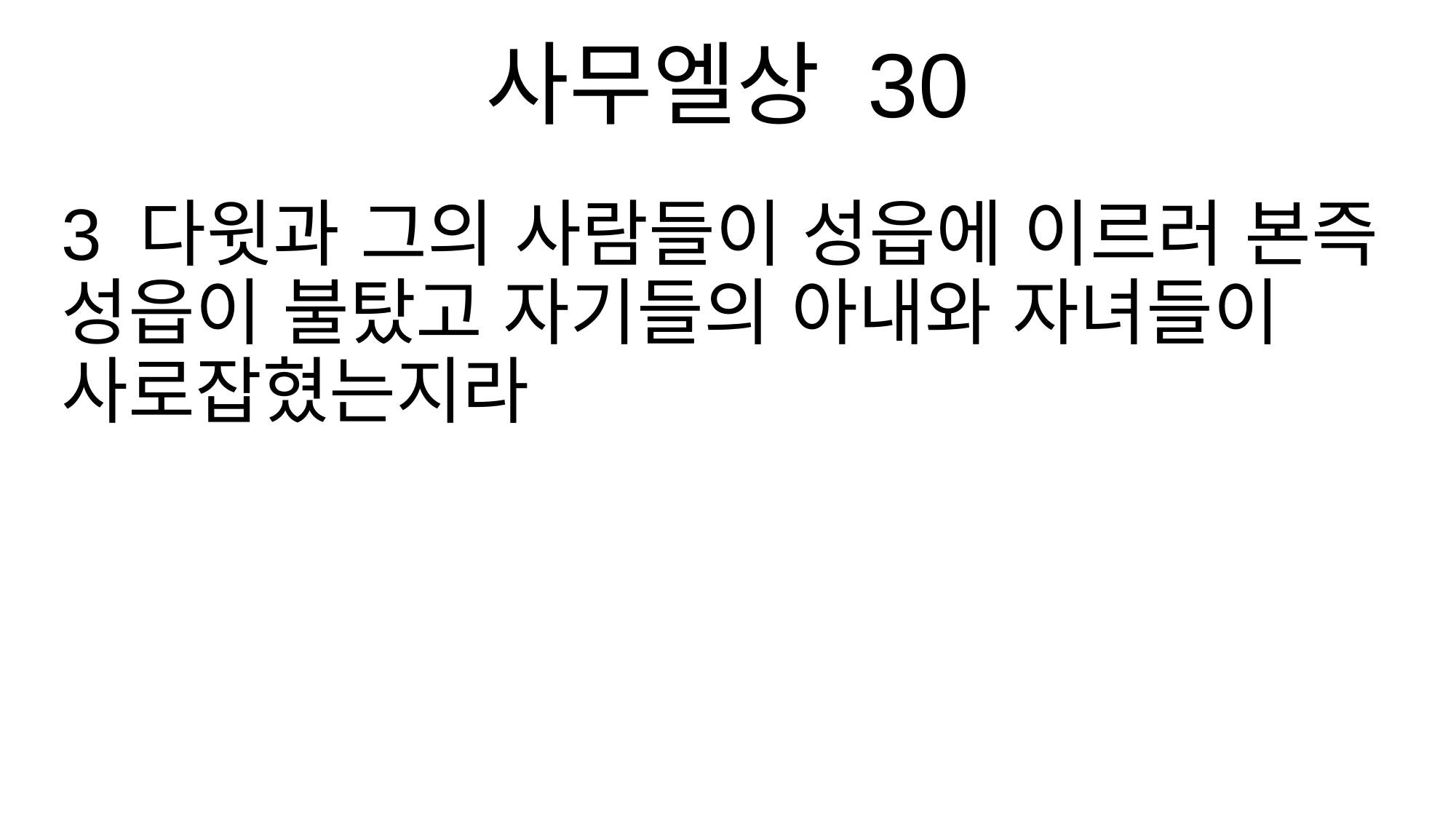

사무엘상 30
3 다윗과 그의 사람들이 성읍에 이르러 본즉 성읍이 불탔고 자기들의 아내와 자녀들이 사로잡혔는지라